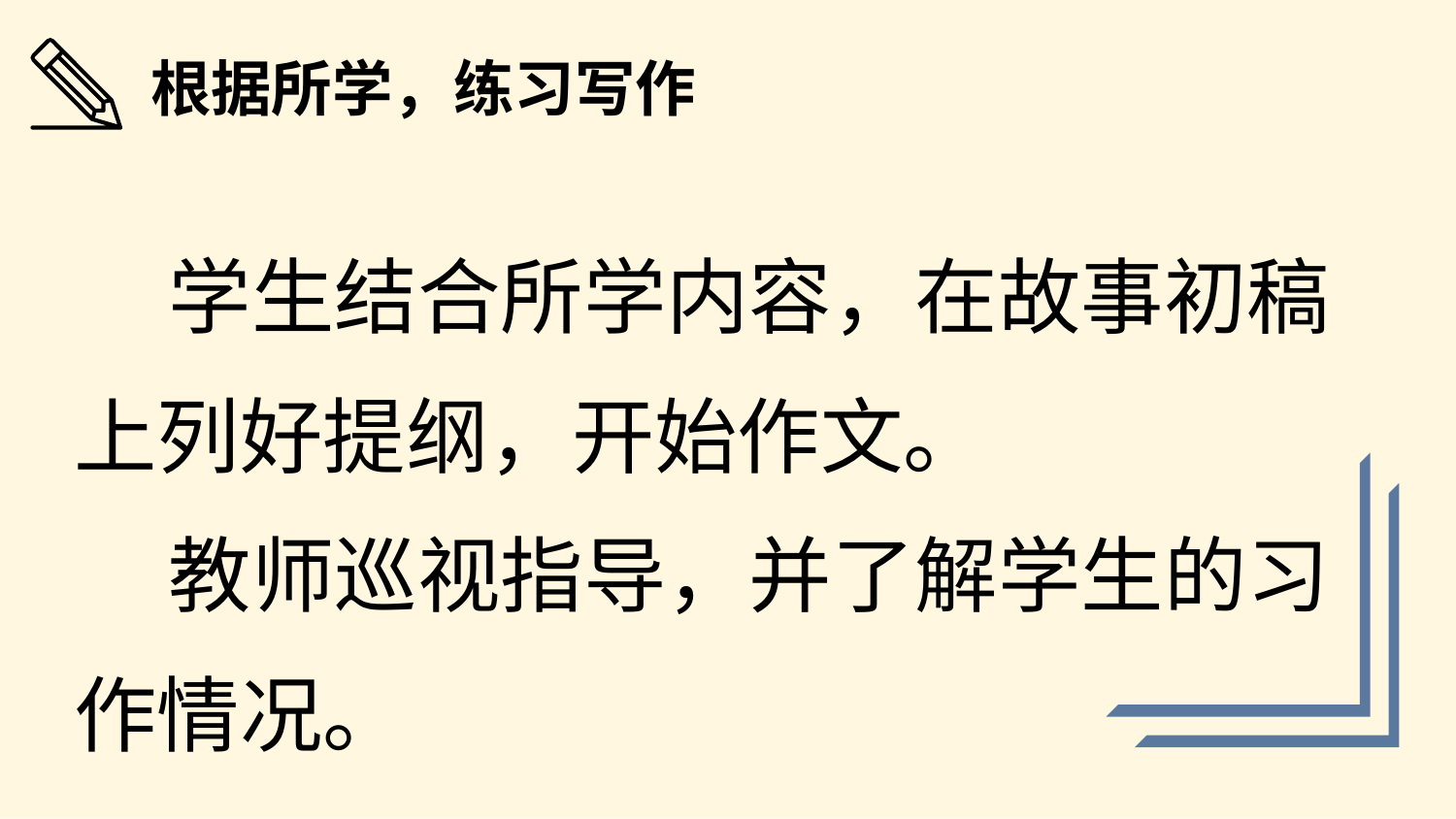

根据所学，练习写作
    学生结合所学内容，在故事初稿上列好提纲，开始作文。
    教师巡视指导，并了解学生的习作情况。